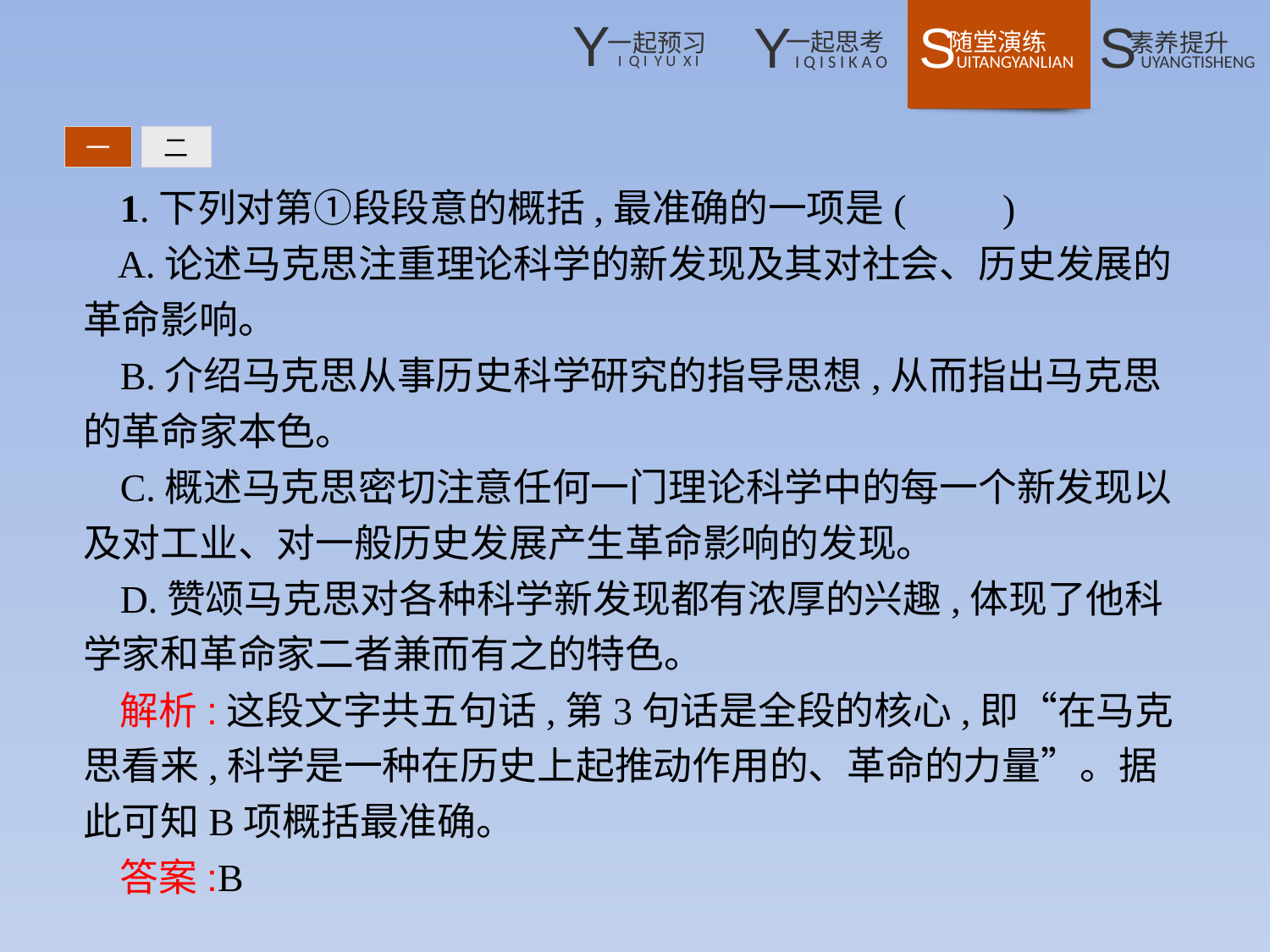

一
二
1.下列对第①段段意的概括,最准确的一项是(　　)
A.论述马克思注重理论科学的新发现及其对社会、历史发展的革命影响。
B.介绍马克思从事历史科学研究的指导思想,从而指出马克思的革命家本色。
C.概述马克思密切注意任何一门理论科学中的每一个新发现以及对工业、对一般历史发展产生革命影响的发现。
D.赞颂马克思对各种科学新发现都有浓厚的兴趣,体现了他科学家和革命家二者兼而有之的特色。
解析:这段文字共五句话,第3句话是全段的核心,即“在马克思看来,科学是一种在历史上起推动作用的、革命的力量”。据此可知B项概括最准确。
答案:B